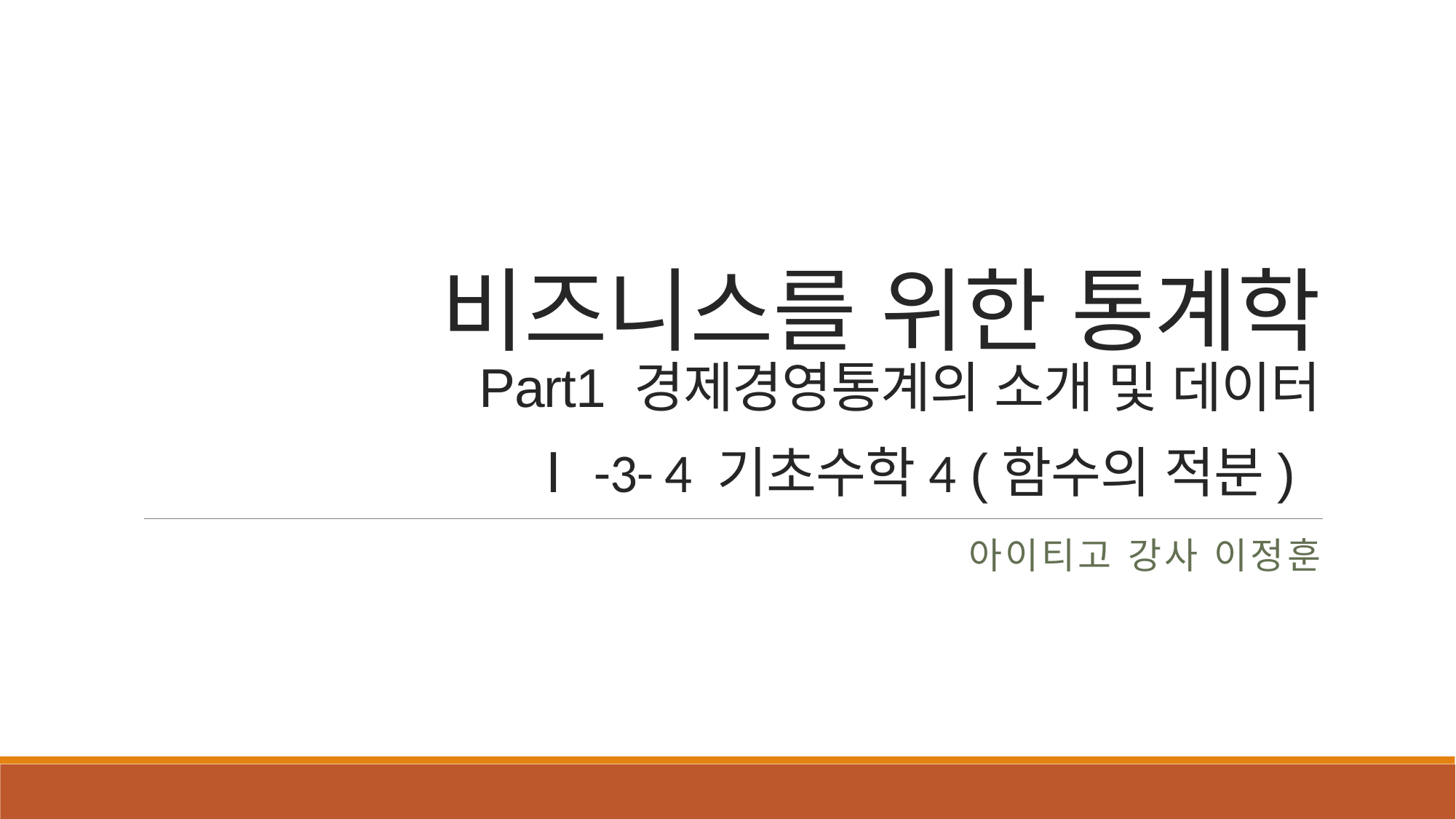

# 비즈니스를 위한 통계학 Part1 경제경영통계의 소개 및 데이터 Ⅰ-3- 4 기초수학4 (함수의 적분)
아이티고 강사 이정훈